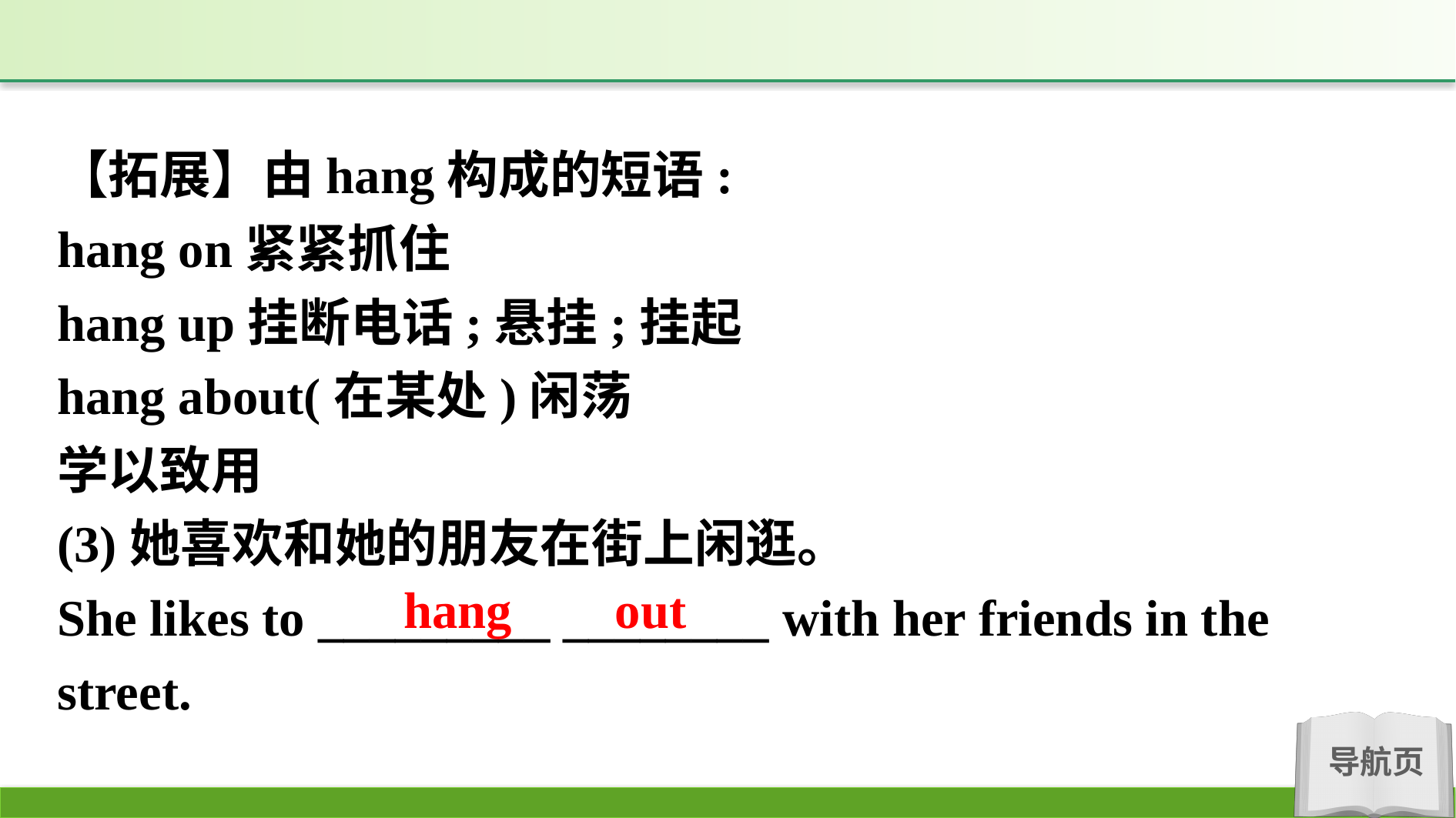

【拓展】由hang构成的短语:
hang on紧紧抓住
hang up挂断电话;悬挂;挂起
hang about(在某处)闲荡
学以致用
(3)她喜欢和她的朋友在街上闲逛。
She likes to _________ ________ with her friends in the street.
hang        out